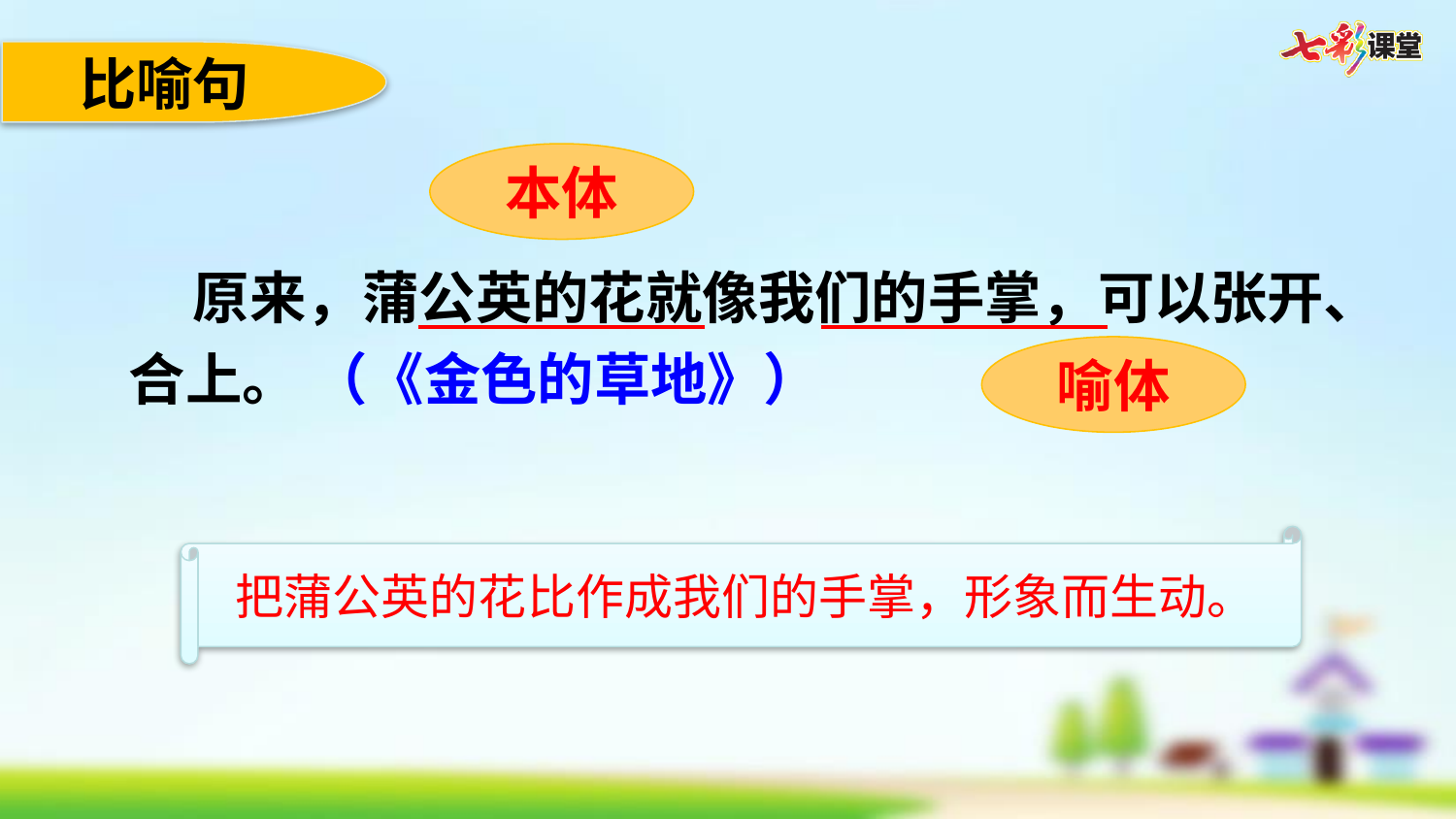

比喻句
本体
    原来，蒲公英的花就像我们的手掌，可以张开、合上。 （《金色的草地》）
喻体
把蒲公英的花比作成我们的手掌，形象而生动。